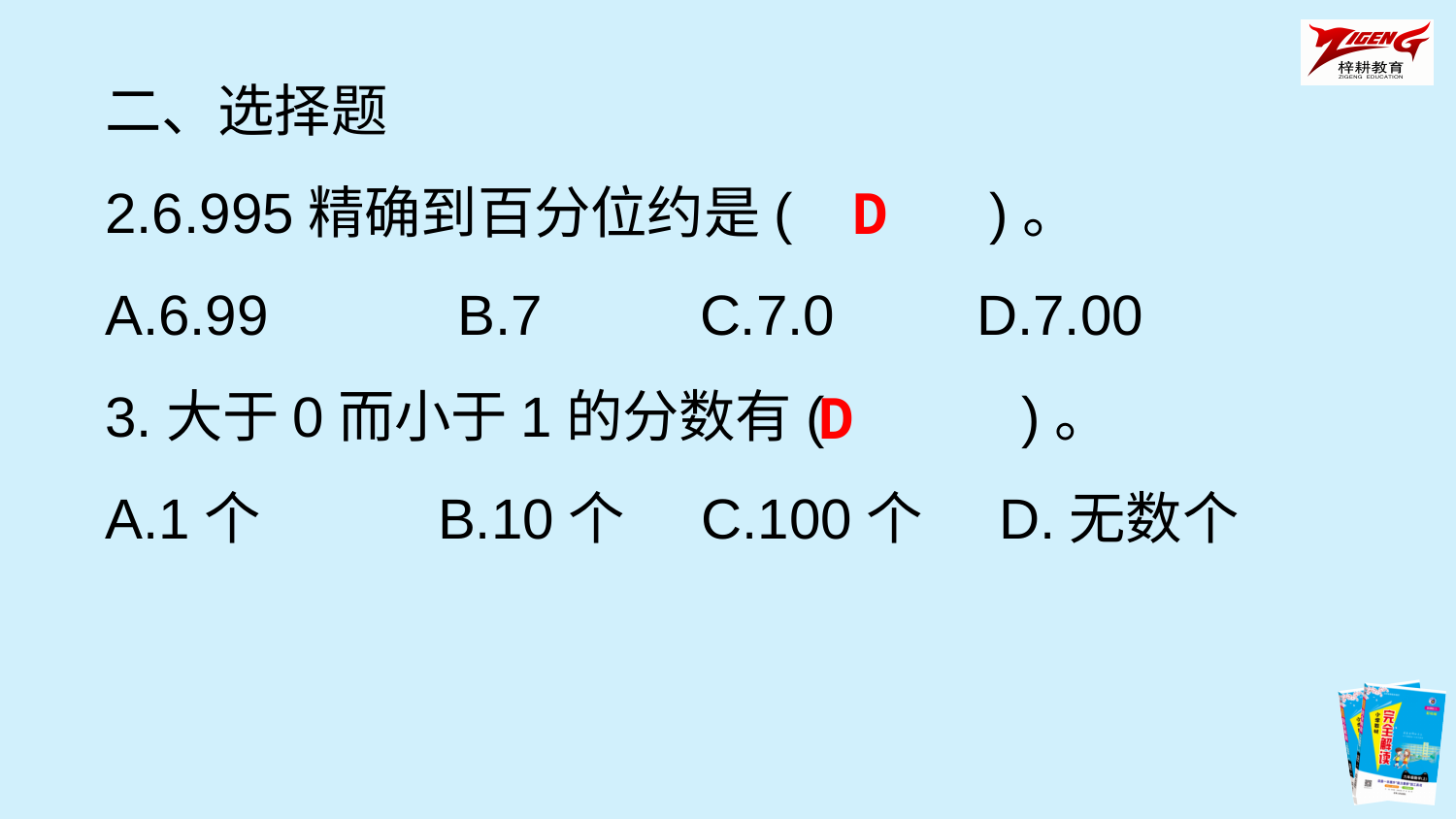

二、选择题
2.6.995精确到百分位约是(　　　)。
A.6.99            B.7          C.7.0         D.7.00
3.大于0而小于1的分数有(　　　)。
A.1个             B.10个     C.100个     D.无数个
D
D